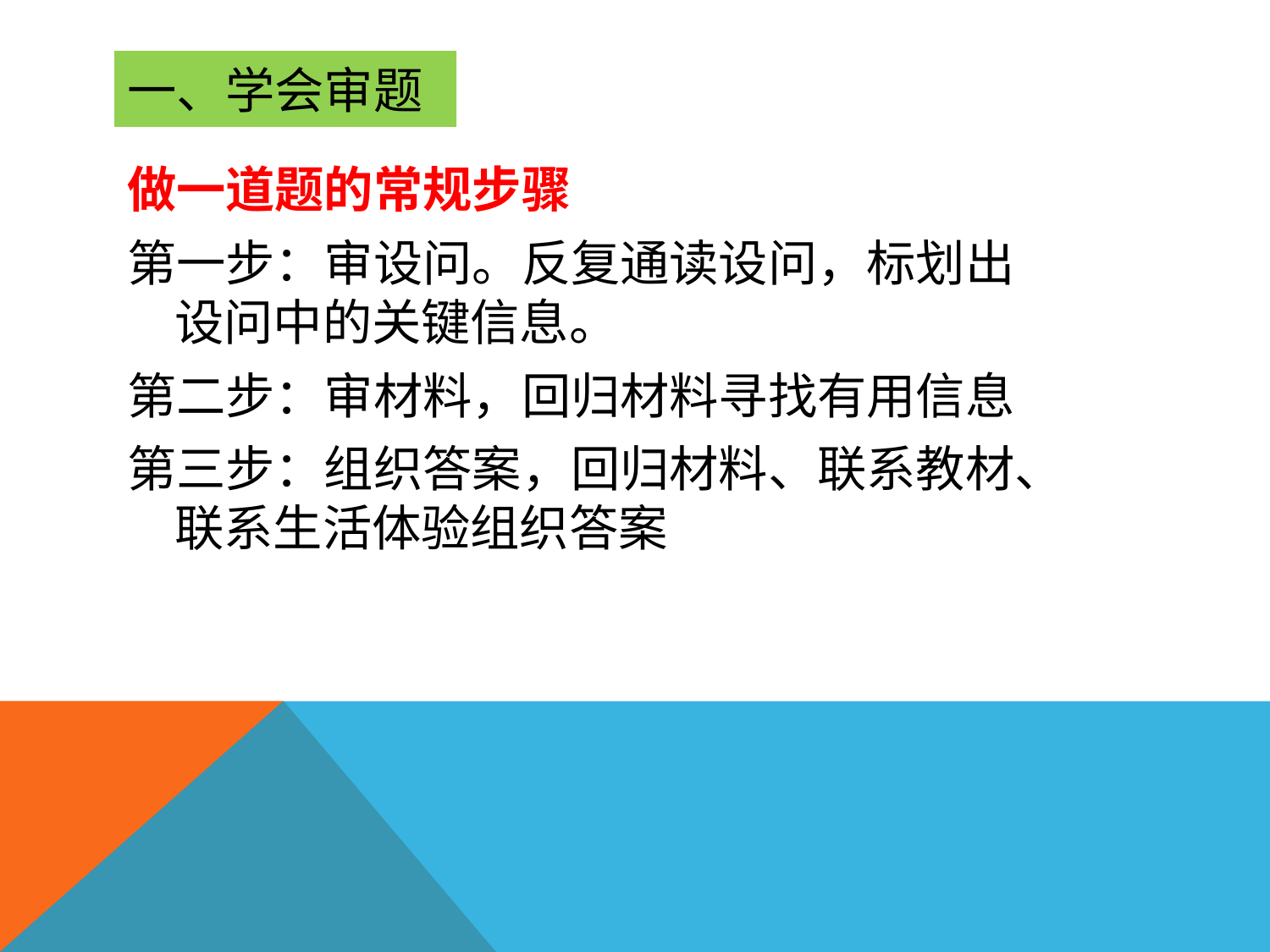

# 一、学会审题
做一道题的常规步骤
第一步：审设问。反复通读设问，标划出   设问中的关键信息。
第二步：审材料，回归材料寻找有用信息
第三步：组织答案，回归材料、联系教材、联系生活体验组织答案